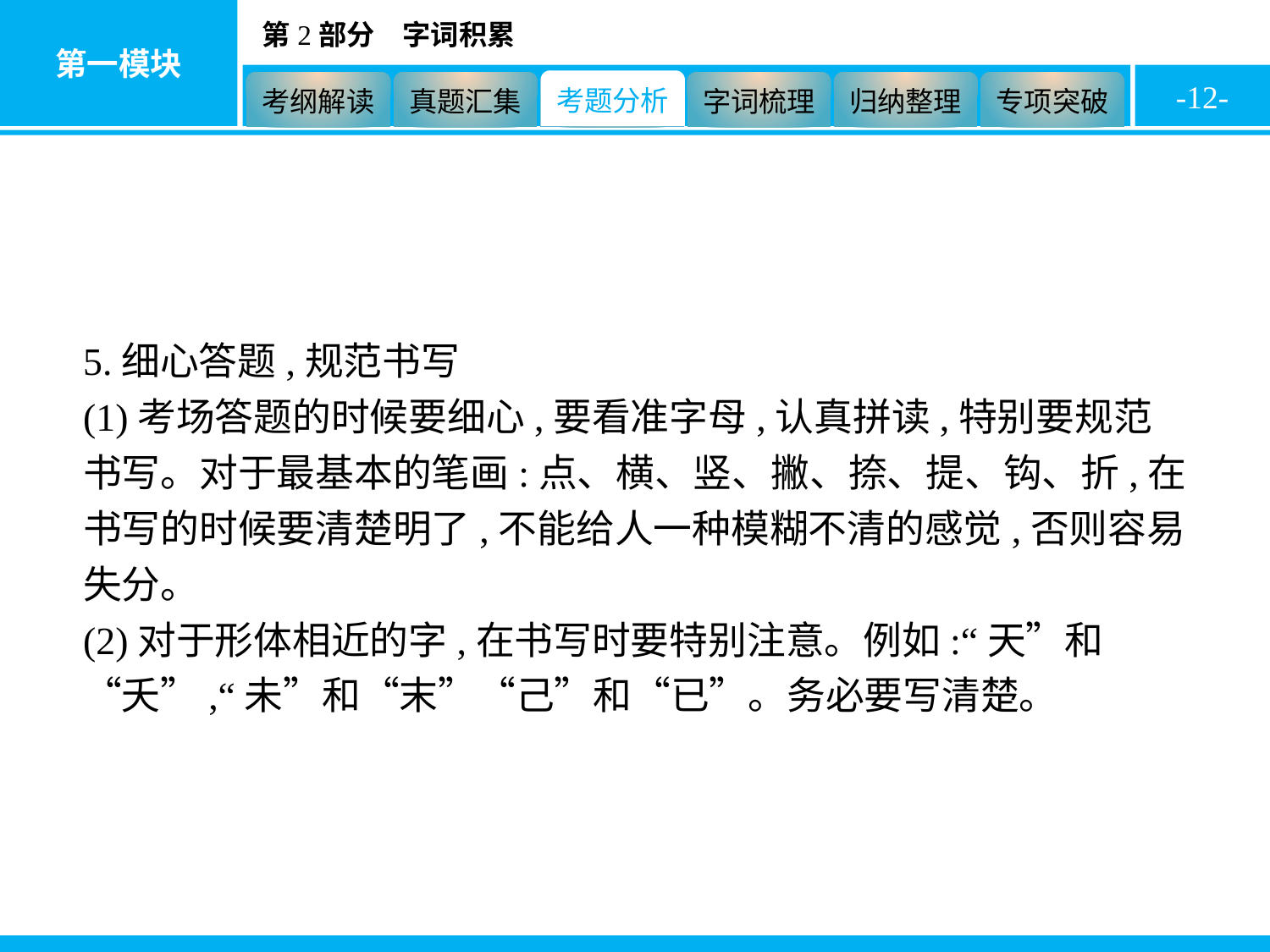

-12-
5.细心答题,规范书写
(1)考场答题的时候要细心,要看准字母,认真拼读,特别要规范书写。对于最基本的笔画:点、横、竖、撇、捺、提、钩、折,在书写的时候要清楚明了,不能给人一种模糊不清的感觉,否则容易失分。
(2)对于形体相近的字,在书写时要特别注意。例如:“天”和“夭”,“未”和“末”“己”和“已”。务必要写清楚。